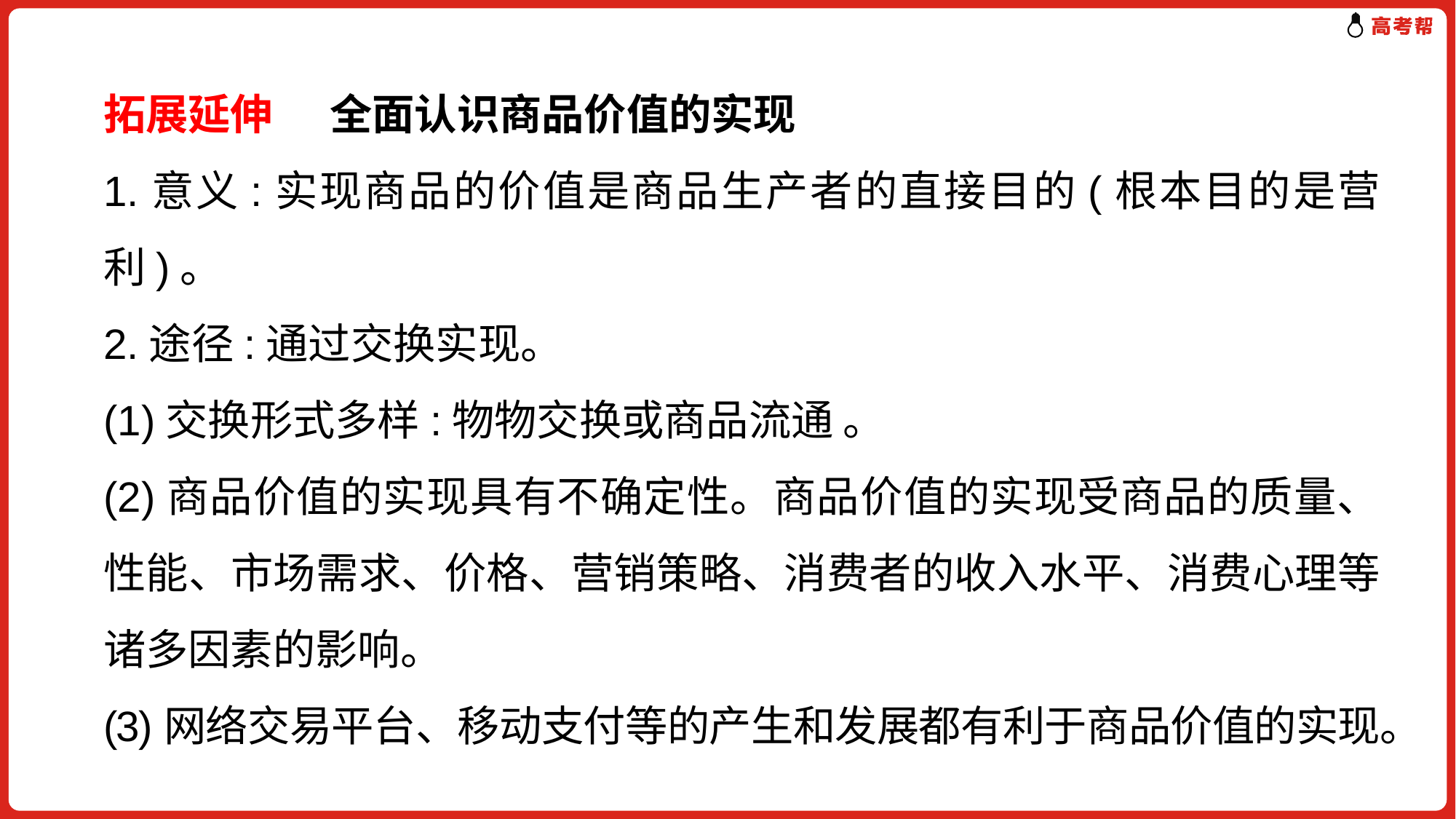

拓展延伸      全面认识商品价值的实现
1.意义:实现商品的价值是商品生产者的直接目的(根本目的是营利)。
2.途径:通过交换实现。
(1)交换形式多样:物物交换或商品流通 。
(2)商品价值的实现具有不确定性。商品价值的实现受商品的质量、性能、市场需求、价格、营销策略、消费者的收入水平、消费心理等诸多因素的影响。
(3)网络交易平台、移动支付等的产生和发展都有利于商品价值的实现。